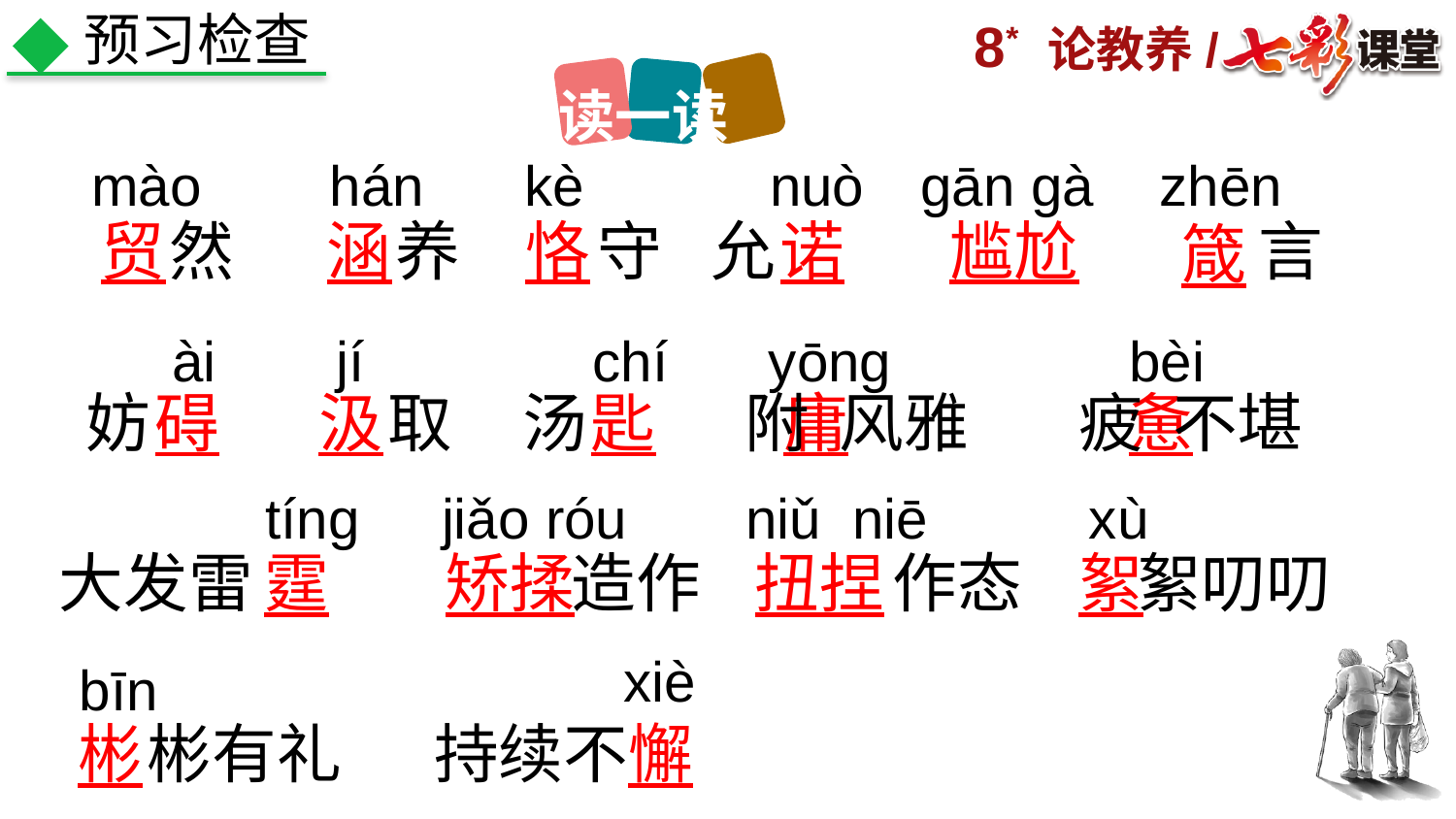

预习检查

读一读

mào
hán
kè
nuò
gān gà
zhēn
贸
然
涵
养
恪
守
允
诺
尴尬
箴
言
ài
jí
chí
yōng
bèi
妨
碍
汲
取
汤
匙
附  风雅
庸
疲  不堪
惫
tíng
jiǎo róu
niǔ  niē
xù
大发雷
霆
矫揉
造作
扭捏
作态
絮
絮叨叨
xiè
bīn
彬
彬有礼
持续不
懈